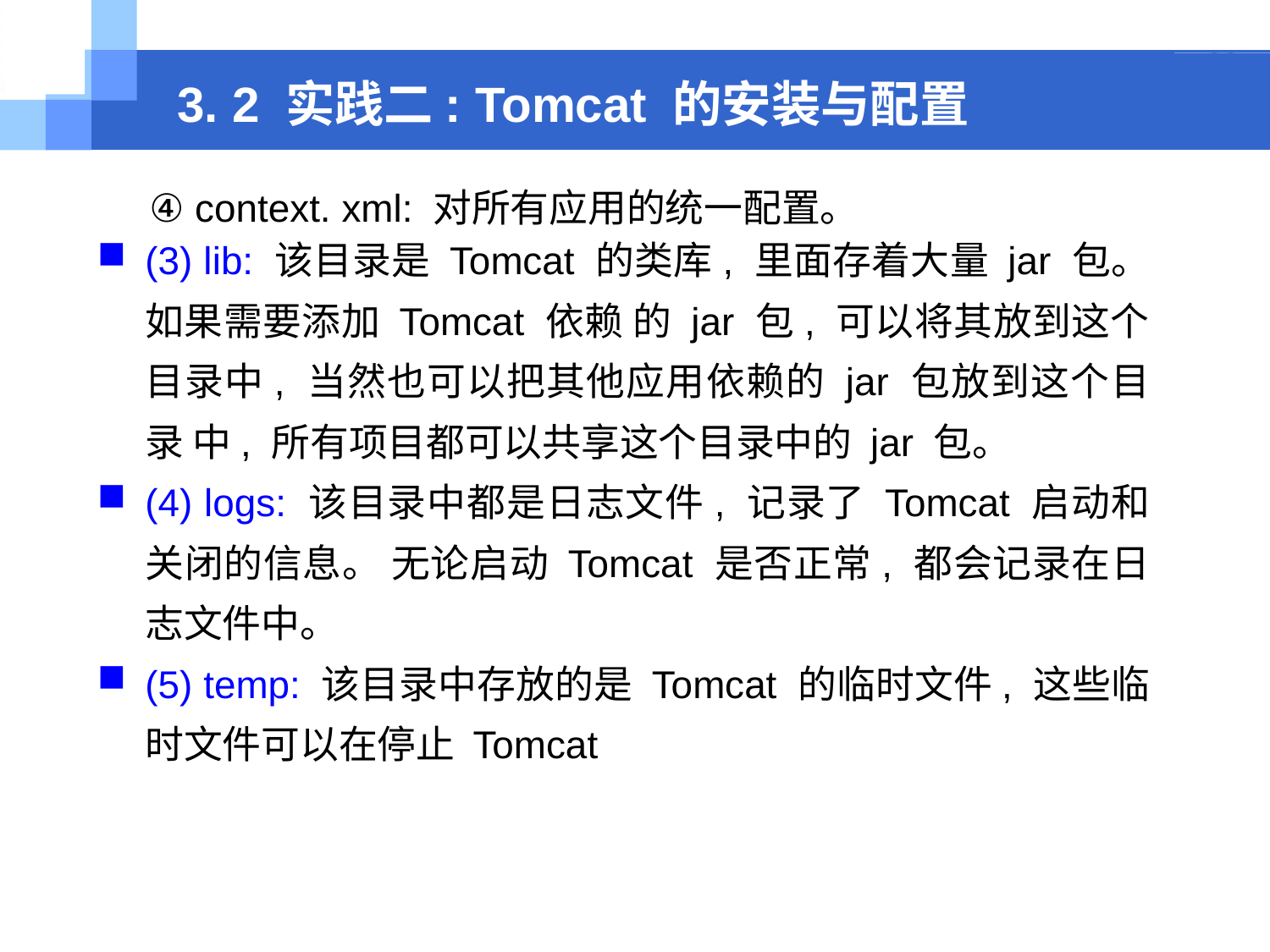

3. 2 实践二: Tomcat 的安装与配置
④ context. xml: 对所有应用的统一配置。
(3) lib: 该目录是 Tomcat 的类库, 里面存着大量 jar 包。 如果需要添加 Tomcat 依赖 的 jar 包, 可以将其放到这个目录中, 当然也可以把其他应用依赖的 jar 包放到这个目录 中, 所有项目都可以共享这个目录中的 jar 包。
(4) logs: 该目录中都是日志文件, 记录了 Tomcat 启动和关闭的信息。 无论启动 Tomcat 是否正常, 都会记录在日志文件中。
(5) temp: 该目录中存放的是 Tomcat 的临时文件, 这些临时文件可以在停止 Tomcat